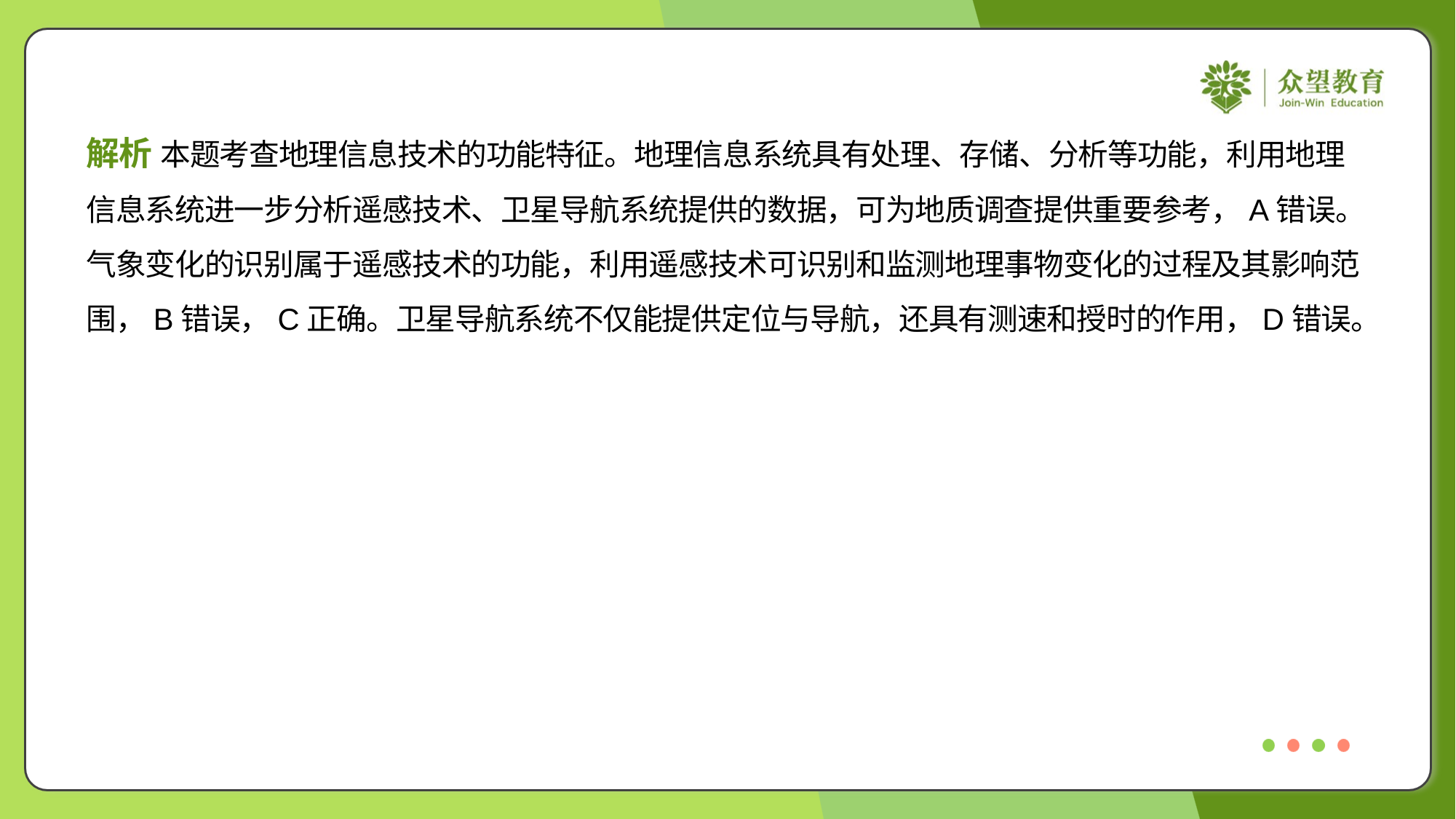

解析 本题考查地理信息技术的功能特征。地理信息系统具有处理、存储、分析等功能，利用地理
信息系统进一步分析遥感技术、卫星导航系统提供的数据，可为地质调查提供重要参考，A错误。
气象变化的识别属于遥感技术的功能，利用遥感技术可识别和监测地理事物变化的过程及其影响范
围，B错误，C正确。卫星导航系统不仅能提供定位与导航，还具有测速和授时的作用，D错误。